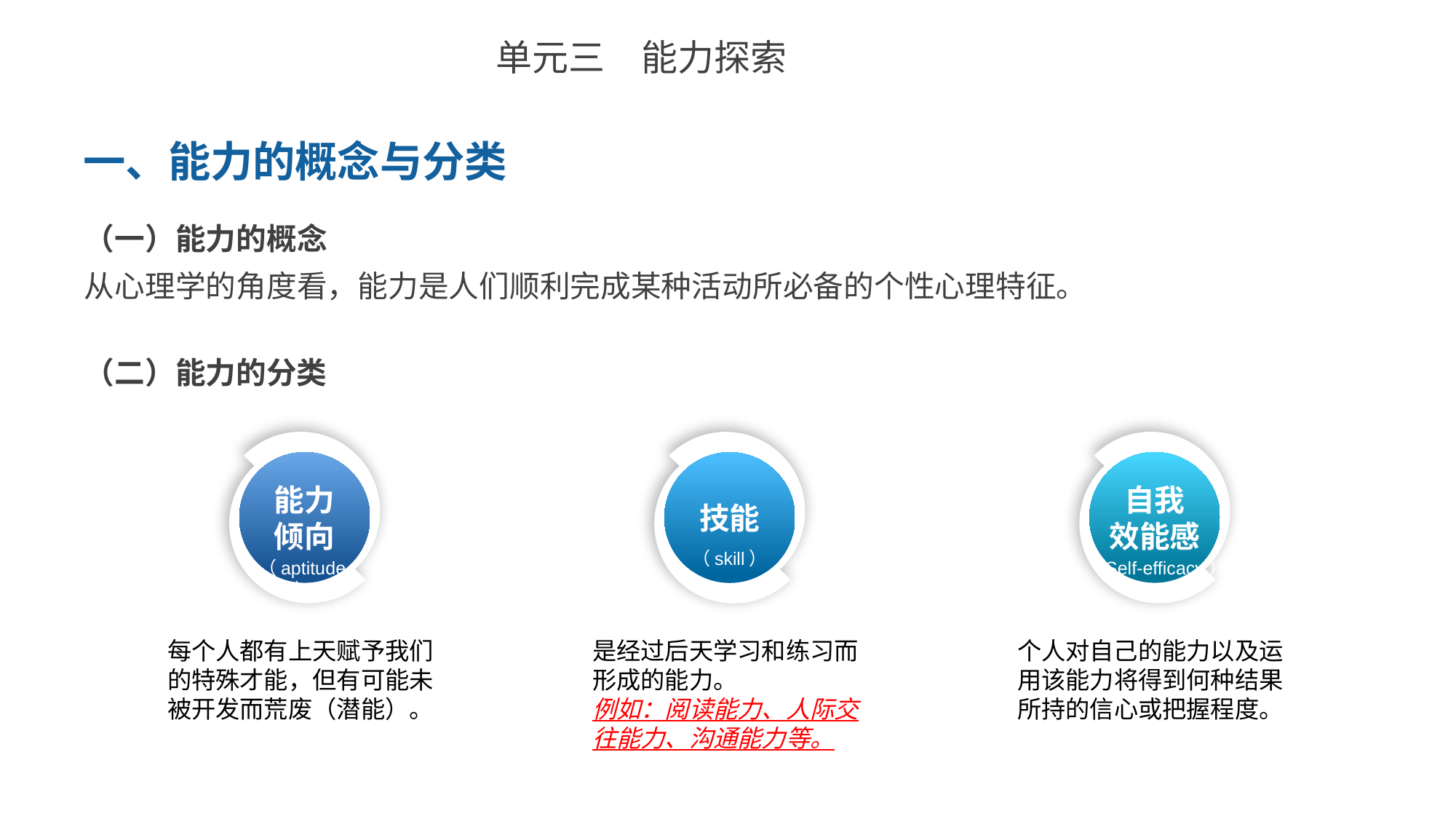

单元三　能力探索
一、能力的概念与分类
（一）能力的概念
从心理学的角度看，能力是人们顺利完成某种活动所必备的个性心理特征。
（二）能力的分类

能力
倾向
自我
效能感
技能
（skill）
（aptitude）
（Self-efficacy）
每个人都有上天赋予我们的特殊才能，但有可能未被开发而荒废（潜能）。
是经过后天学习和练习而形成的能力。
例如：阅读能力、人际交往能力、沟通能力等。
个人对自己的能力以及运用该能力将得到何种结果所持的信心或把握程度。